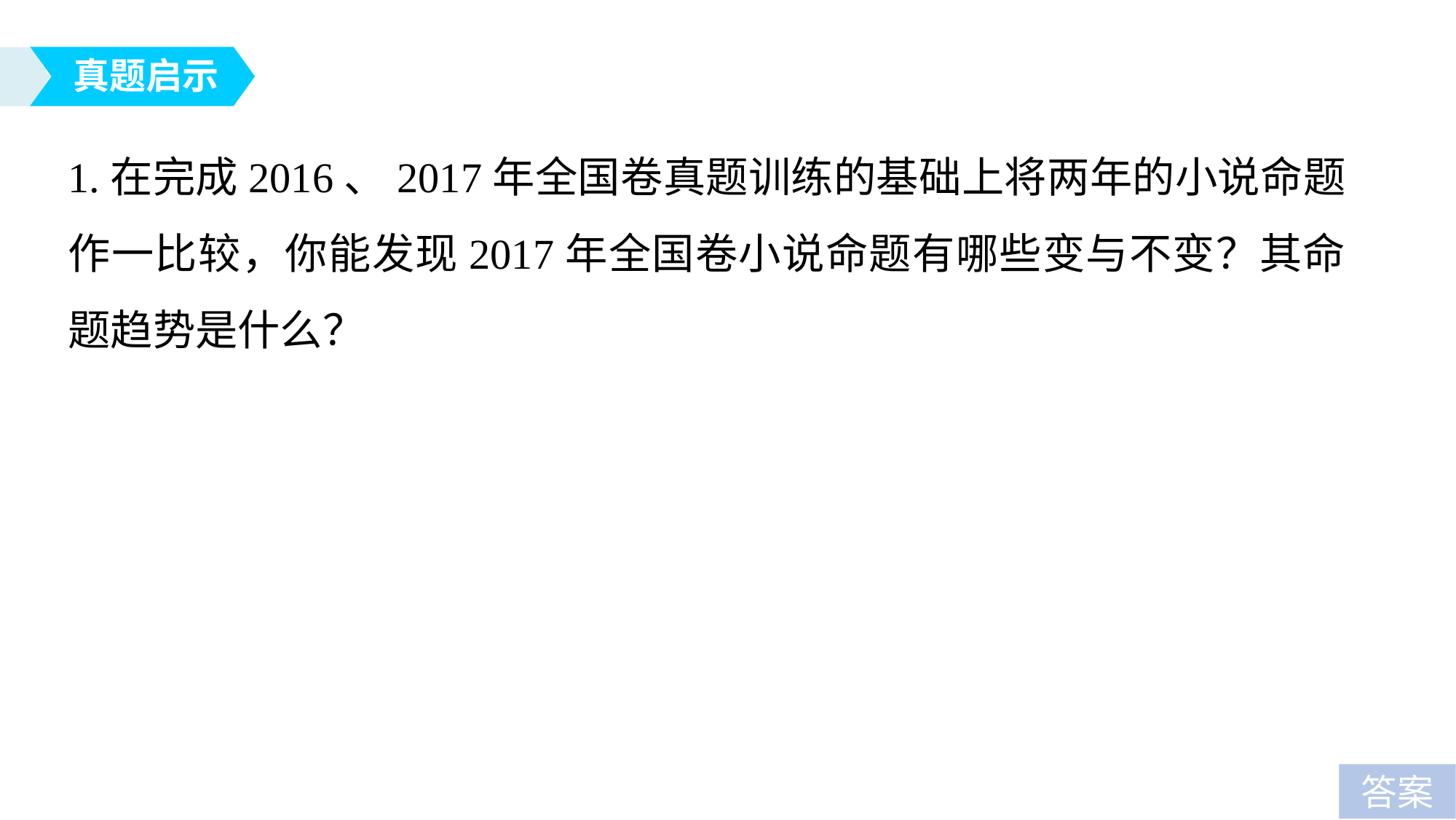

真题启示

1.在完成2016、2017年全国卷真题训练的基础上将两年的小说命题作一比较，你能发现2017年全国卷小说命题有哪些变与不变？其命题趋势是什么？
答案